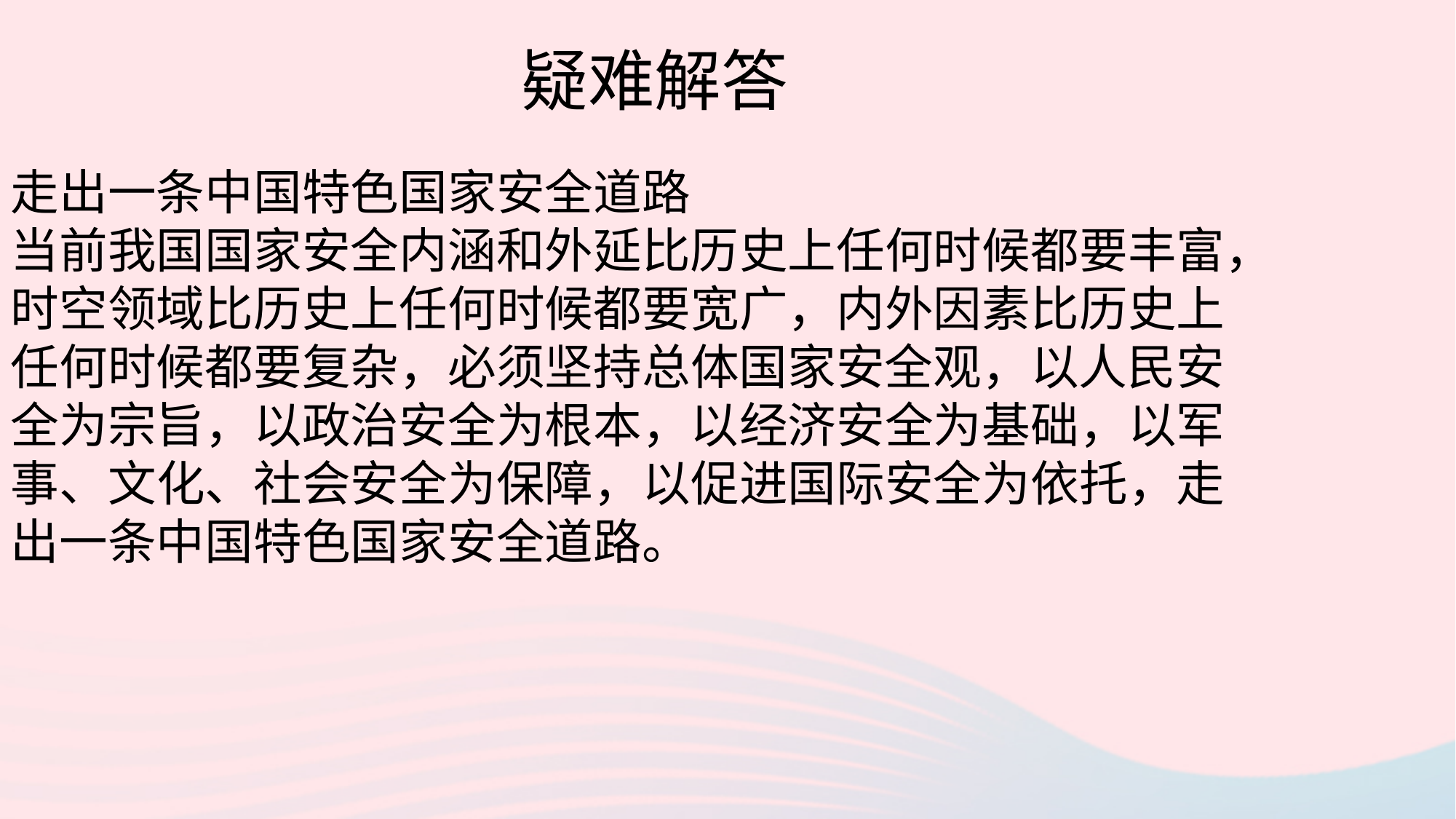

疑难解答
走出一条中国特色国家安全道路
当前我国国家安全内涵和外延比历史上任何时候都要丰富，时空领域比历史上任何时候都要宽广，内外因素比历史上任何时候都要复杂，必须坚持总体国家安全观，以人民安全为宗旨，以政治安全为根本，以经济安全为基础，以军事、文化、社会安全为保障，以促进国际安全为依托，走出一条中国特色国家安全道路。